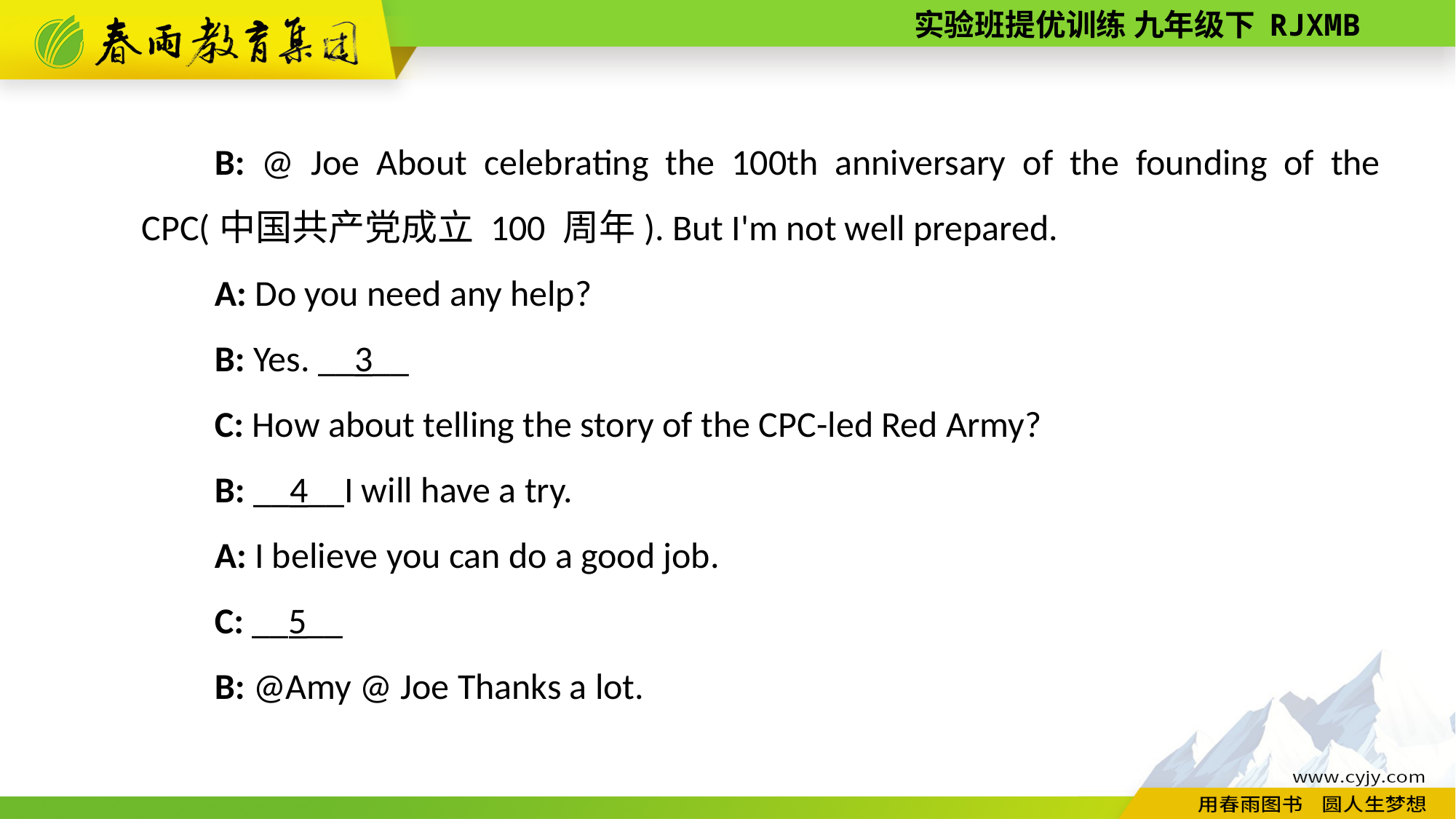

B: @ Joe About celebrating the 100th anniversary of the founding of the CPC(中国共产党成立 100 周年). But I'm not well prepared.
A: Do you need any help?
B: Yes. __3__
C: How about telling the story of the CPC­-led Red Army?
B: __4__I will have a try.
A: I believe you can do a good job.
C: __5__
B: @Amy @ Joe Thanks a lot.